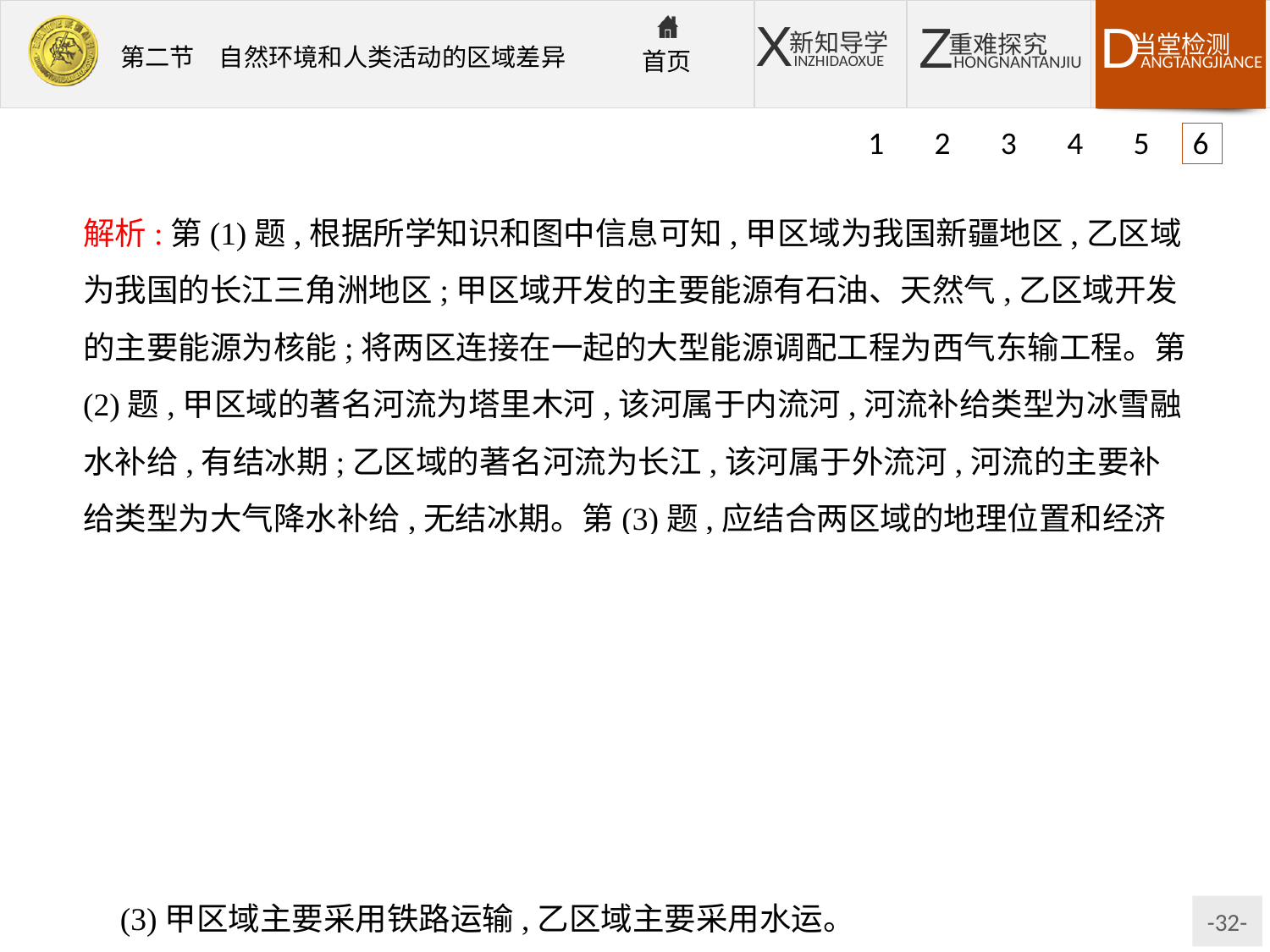

1       2       3       4       5      6

解析:第(1)题,根据所学知识和图中信息可知,甲区域为我国新疆地区,乙区域为我国的长江三角洲地区;甲区域开发的主要能源有石油、天然气,乙区域开发的主要能源为核能;将两区连接在一起的大型能源调配工程为西气东输工程。第(2)题,甲区域的著名河流为塔里木河,该河属于内流河,河流补给类型为冰雪融水补给,有结冰期;乙区域的著名河流为长江,该河属于外流河,河流的主要补给类型为大气降水补给,无结冰期。第(3)题,应结合两区域的地理位置和经济社会条件分析。
答案:(1)石油　天然气　核能　西气东输。
(2)河流名称:甲区域的著名河流为塔里木河,乙区域的著名河流为长江。水文特征的主要差异:甲区域河流(塔里木河)属于内流河,河流主要补给类型为高山冰雪融水补给,由于纬度相对较高,有结冰期;乙区域河流(长江)属于外流河,河流主要补给类型为大气降水补给,河流无结冰期。
(3)甲区域主要采用铁路运输,乙区域主要采用水运。